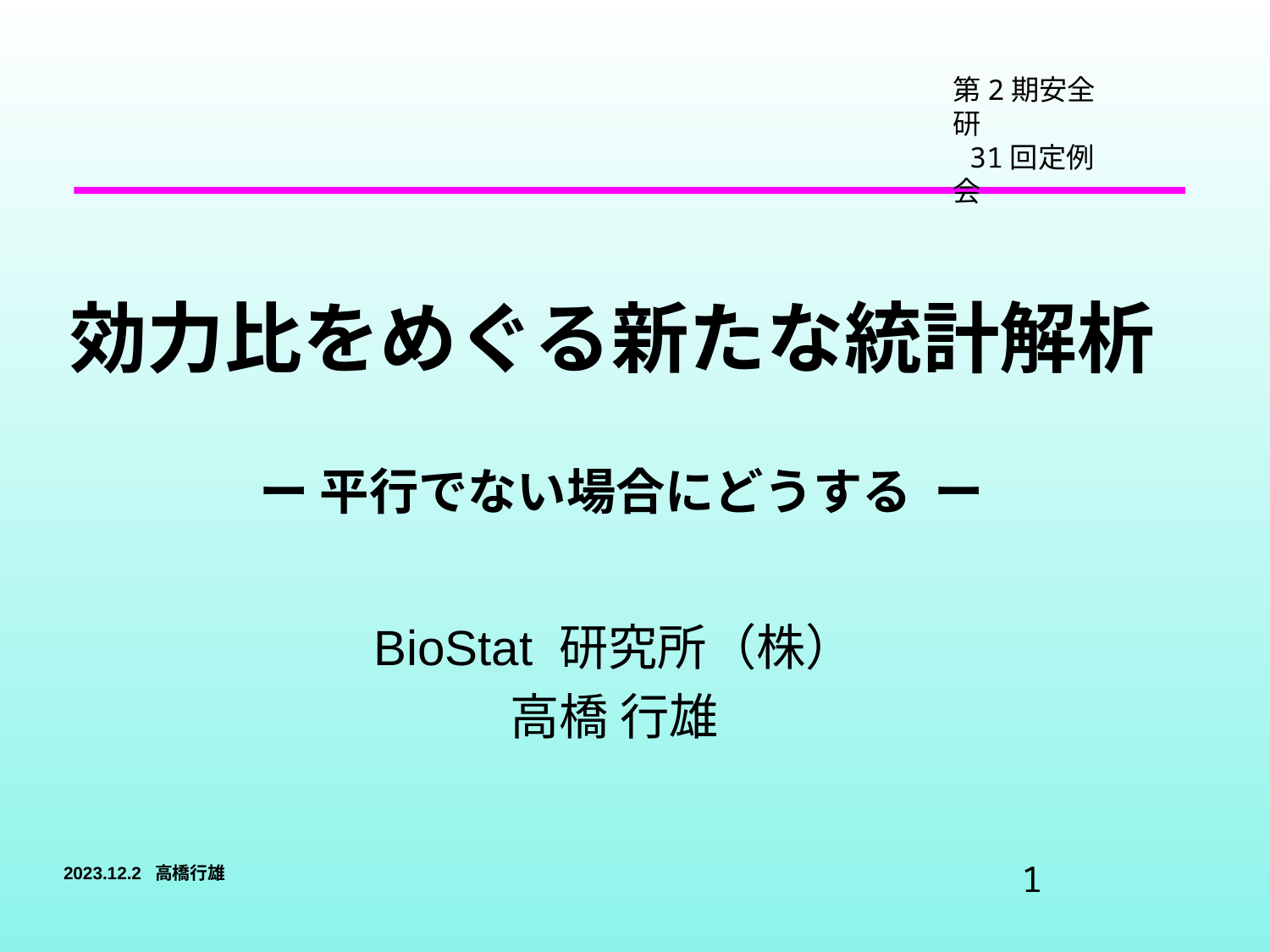

第2期安全研
 31回定例会
# 効力比をめぐる新たな統計解析
ー 平行でない場合にどうする  ー
BioStat 研究所（株）
高橋 行雄